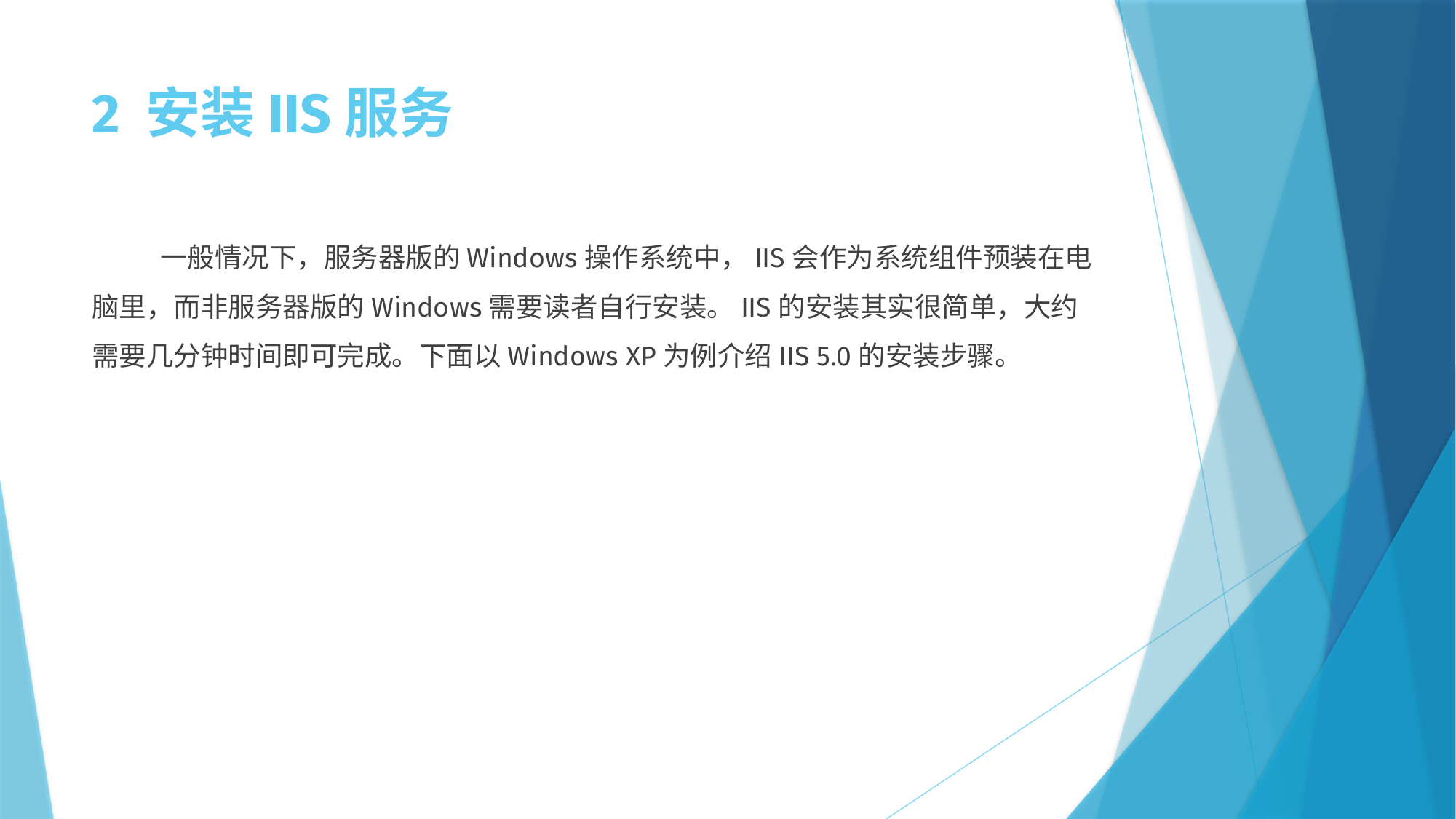

# 2 安装IIS服务
          一般情况下，服务器版的Windows操作系统中，IIS会作为系统组件预装在电脑里，而非服务器版的Windows需要读者自行安装。IIS的安装其实很简单，大约需要几分钟时间即可完成。下面以Windows XP为例介绍IIS 5.0的安装步骤。